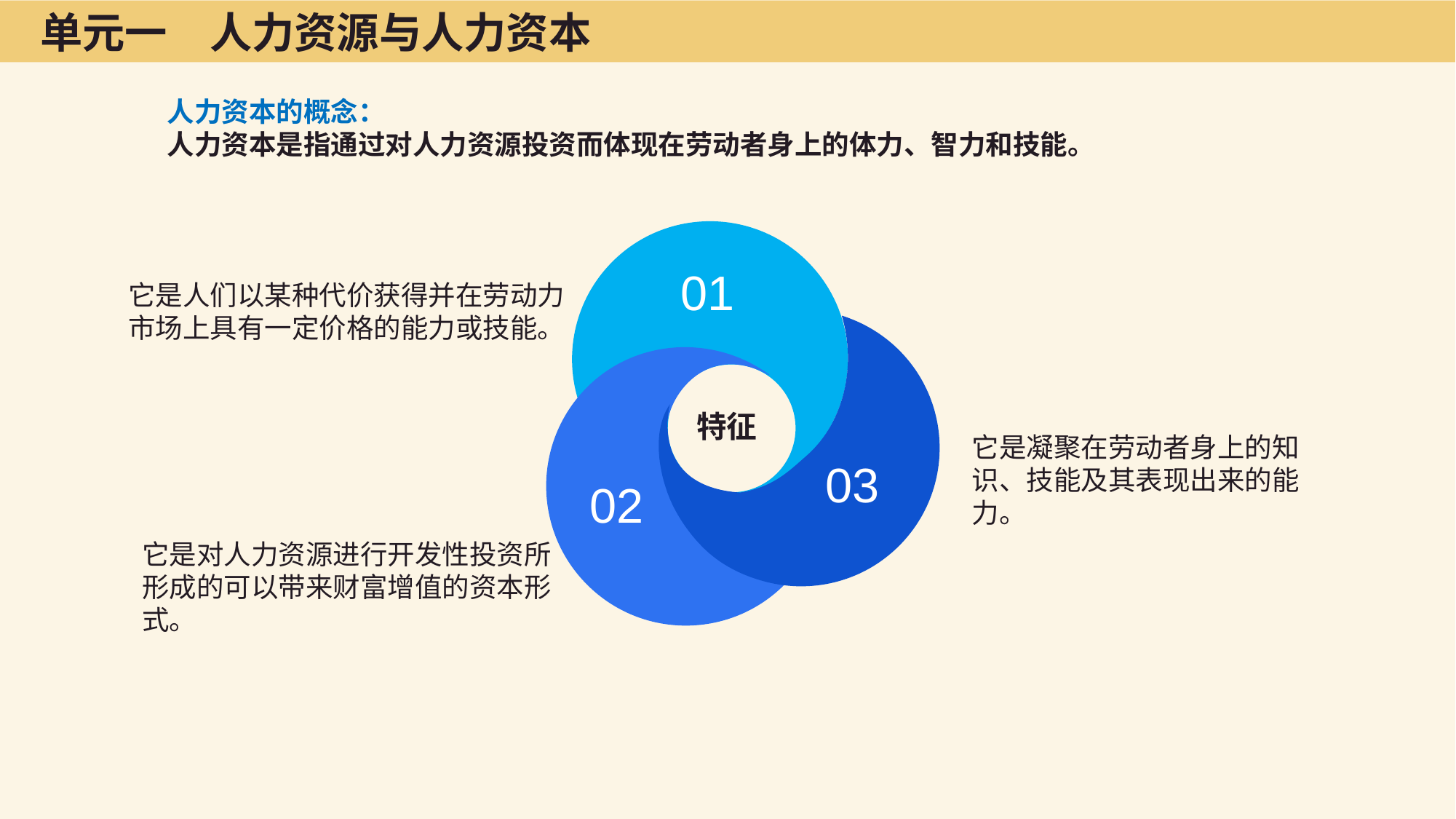

单元一　人力资源与人力资本
人力资本的概念：
人力资本是指通过对人力资源投资而体现在劳动者身上的体力、智力和技能。

01
它是人们以某种代价获得并在劳动力市场上具有一定价格的能力或技能。

特征
它是凝聚在劳动者身上的知识、技能及其表现出来的能力。

03
02
它是对人力资源进行开发性投资所形成的可以带来财富增值的资本形式。